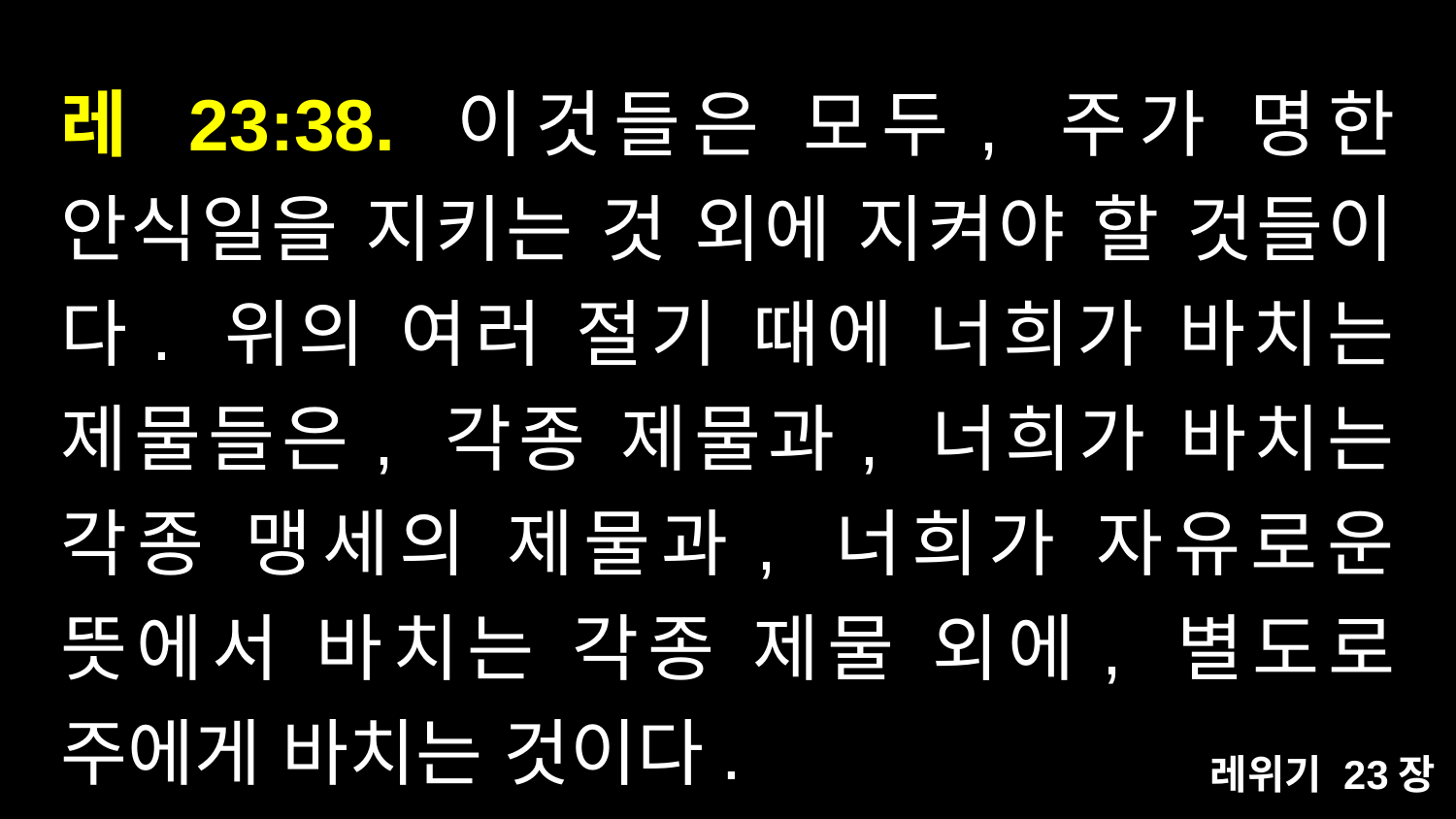

# 레 23:38. 이것들은 모두, 주가 명한 안식일을 지키는 것 외에 지켜야 할 것들이다. 위의 여러 절기 때에 너희가 바치는 제물들은, 각종 제물과, 너희가 바치는 각종 맹세의 제물과, 너희가 자유로운 뜻에서 바치는 각종 제물 외에, 별도로 주에게 바치는 것이다.
레위기 23장